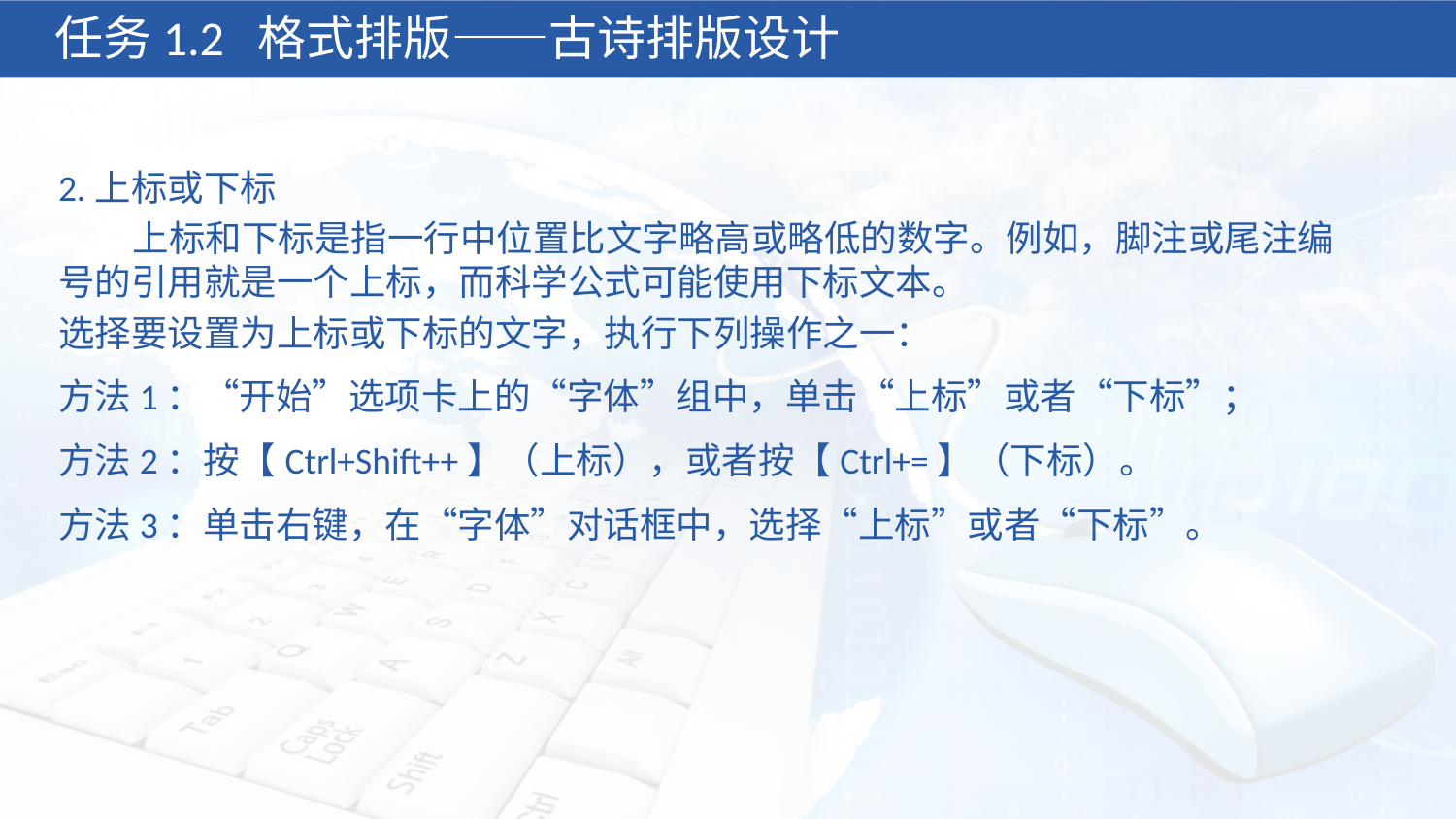

任务1.2  格式排版——古诗排版设计
2.上标或下标
        上标和下标是指一行中位置比文字略高或略低的数字。例如，脚注或尾注编号的引用就是一个上标，而科学公式可能使用下标文本。
选择要设置为上标或下标的文字，执行下列操作之一：
方法1：“开始”选项卡上的“字体”组中，单击“上标”或者“下标”；
方法2：按【Ctrl+Shift++】（上标），或者按【Ctrl+=】（下标）。
方法3：单击右键，在“字体”对话框中，选择“上标”或者“下标”。